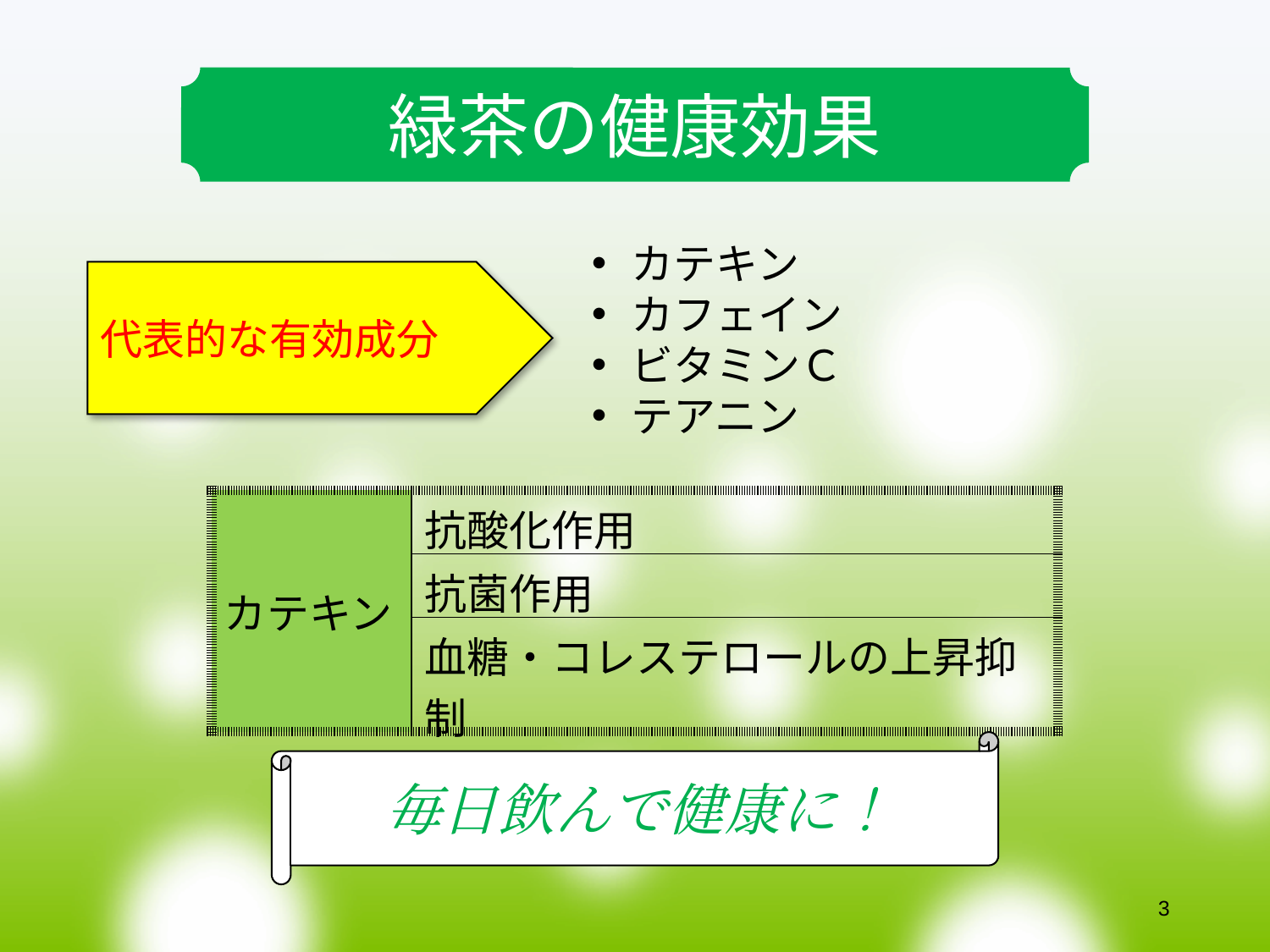

緑茶の健康効果
カテキン
カフェイン
ビタミンＣ
テアニン
代表的な有効成分
| カテキン | 抗酸化作用 |
| --- | --- |
|  | 抗菌作用 |
|  | 血糖・コレステロールの上昇抑制 |
毎日飲んで健康に！
3